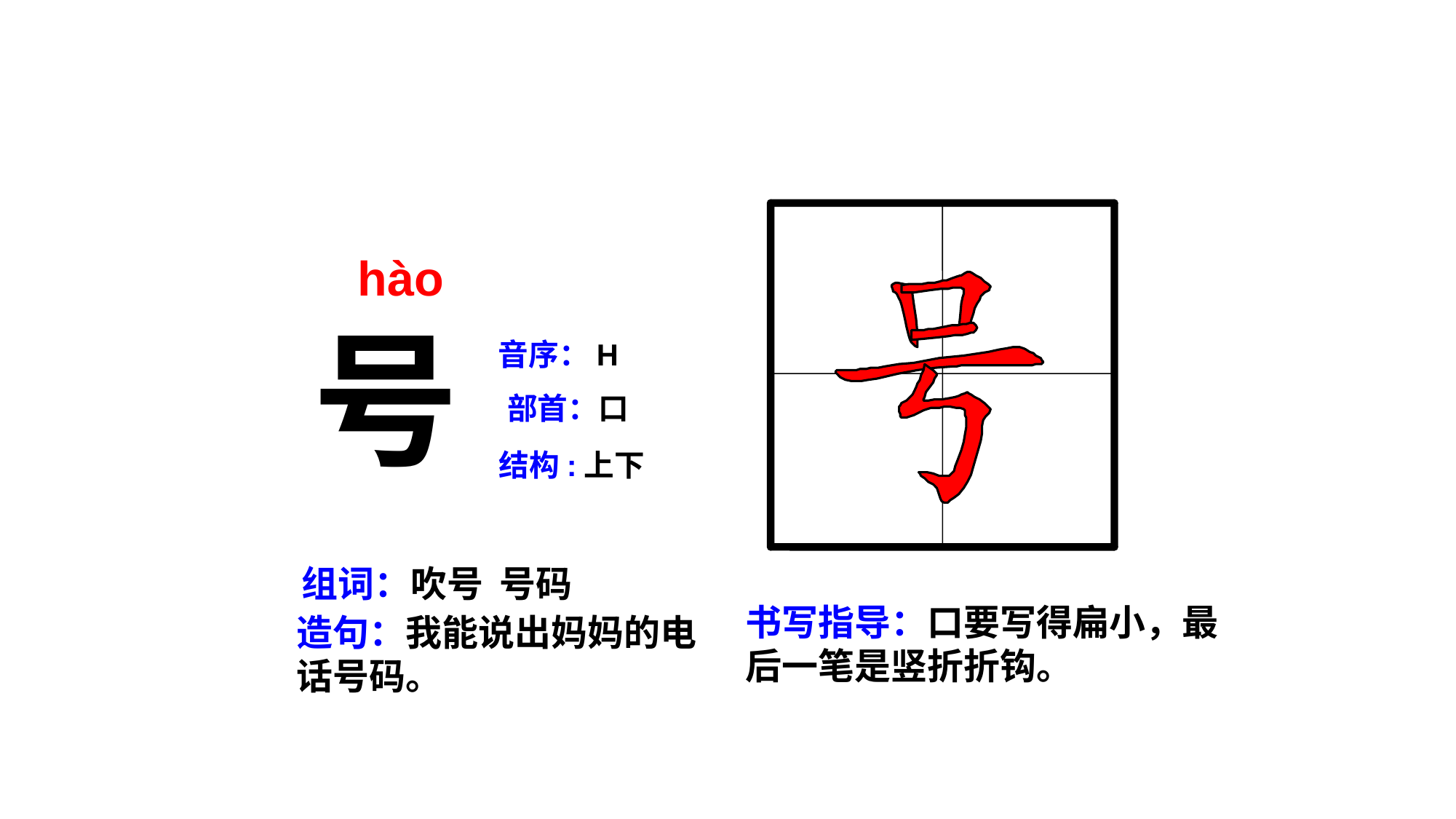

hào

号

音序：H

部首：口
结构:上下
组词：吹号  号码
书写指导：口要写得扁小，最后一笔是竖折折钩。
造句：我能说出妈妈的电话号码。